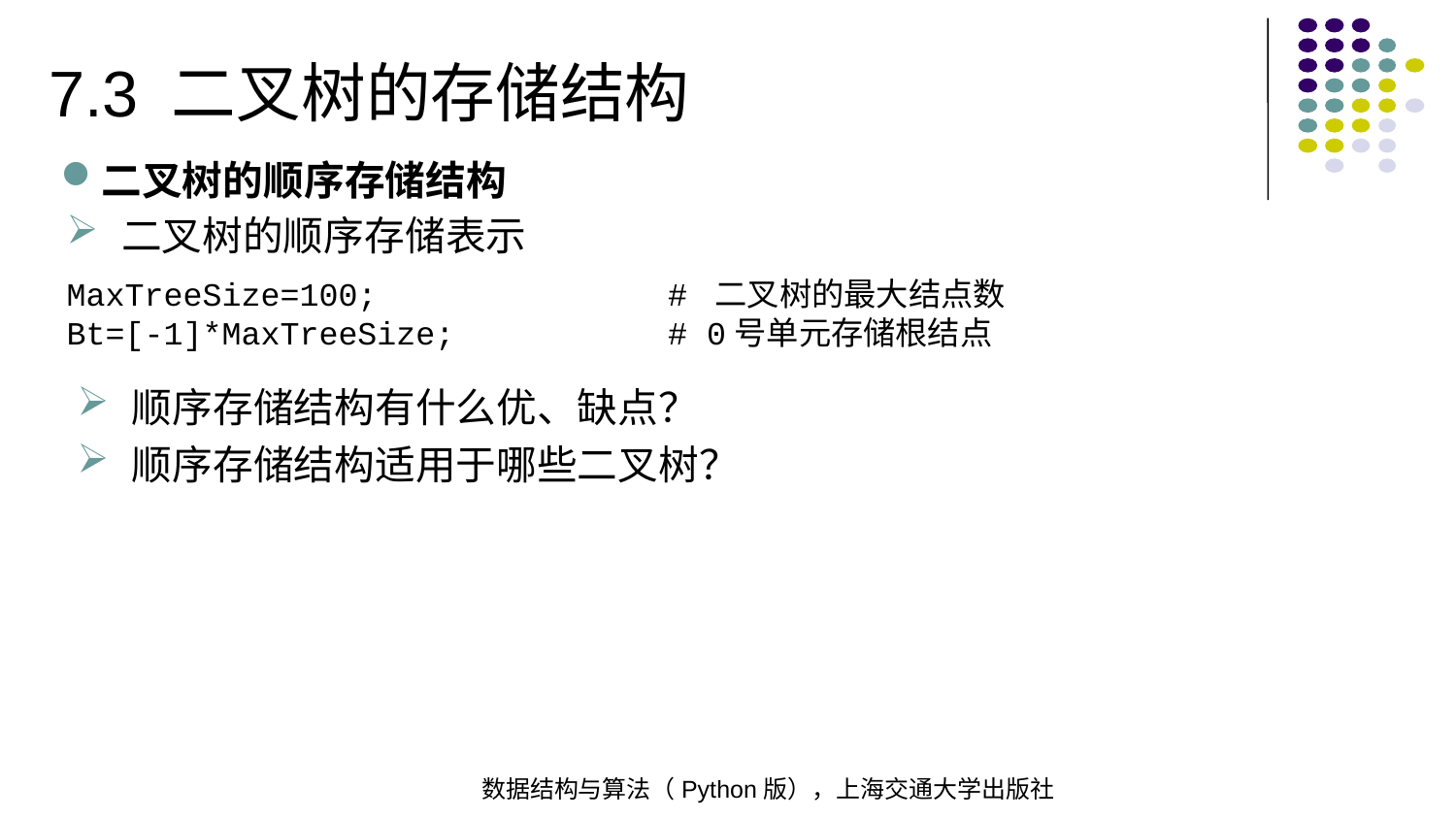

7.3 二叉树的存储结构
二叉树的顺序存储结构
二叉树的顺序存储表示
MaxTreeSize=100;               # 二叉树的最大结点数
Bt=[-1]*MaxTreeSize;           # 0号单元存储根结点
顺序存储结构有什么优、缺点？
顺序存储结构适用于哪些二叉树？